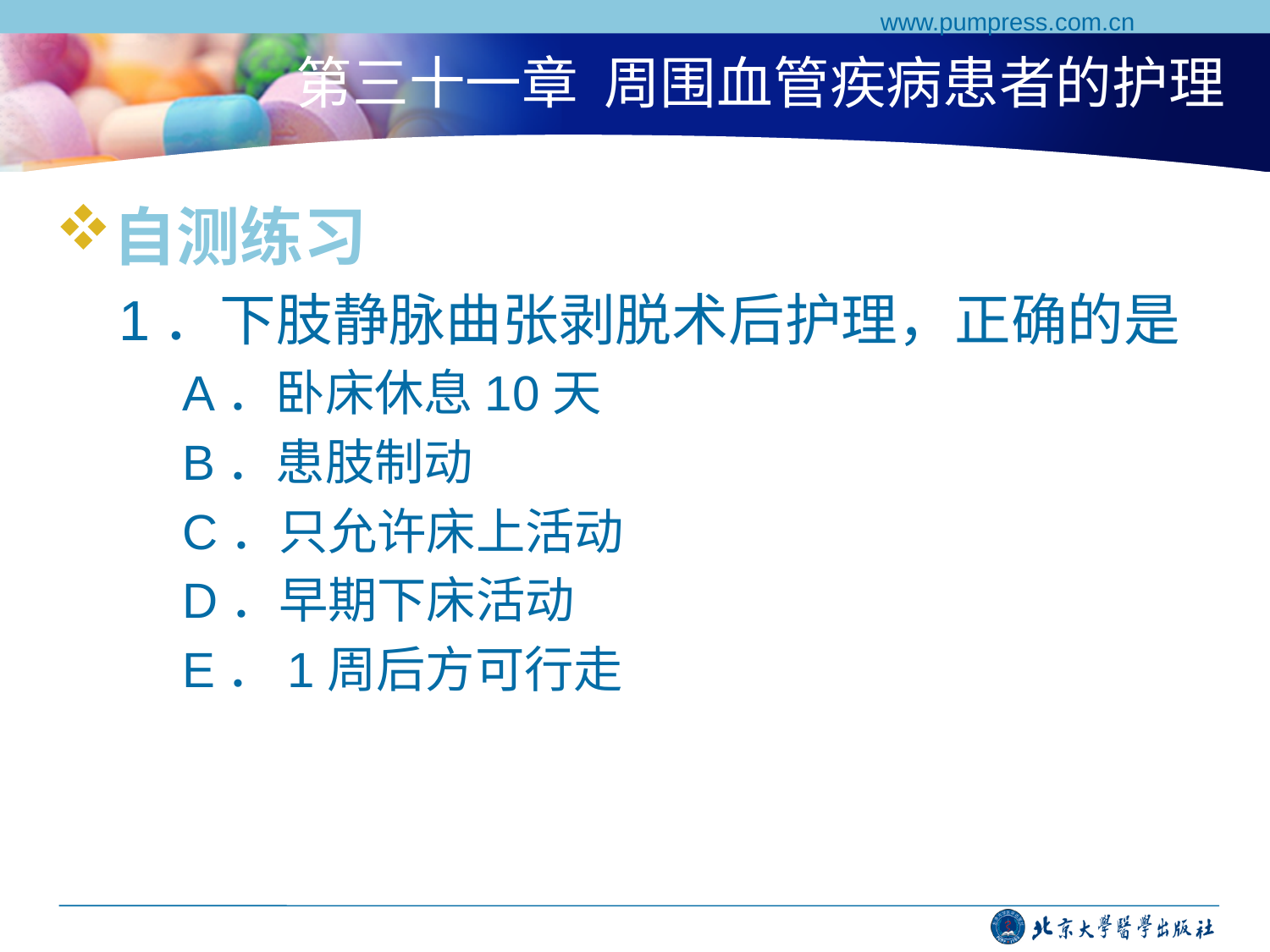

www.pumpress.com.cn
# 第三十一章  周围血管疾病患者的护理
自测练习
1．下肢静脉曲张剥脱术后护理，正确的是
A．卧床休息10天
B．患肢制动
C．只允许床上活动
D．早期下床活动
E．1周后方可行走